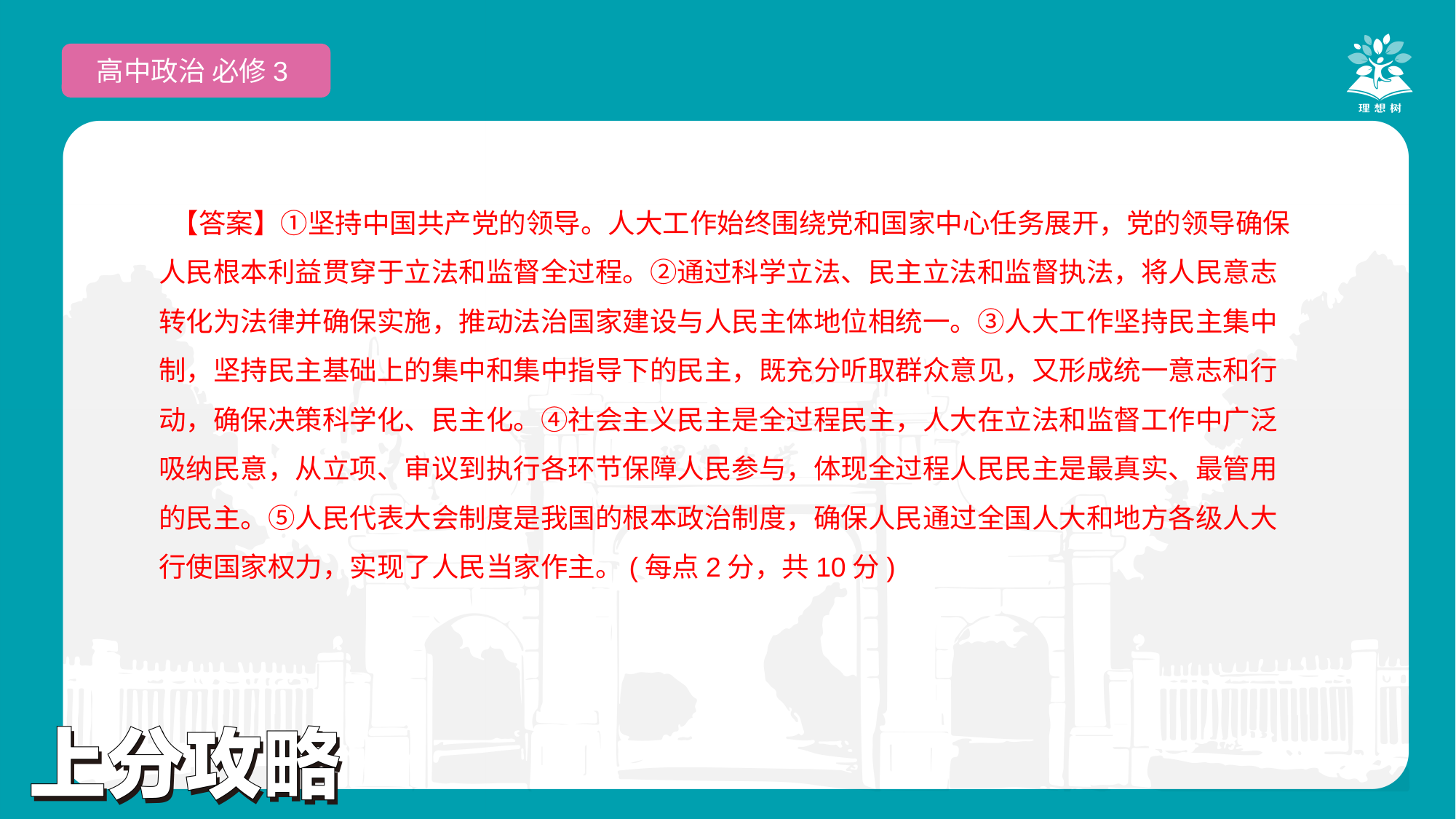

高中政治 必修3
 【答案】①坚持中国共产党的领导。人大工作始终围绕党和国家中心任务展开，党的领导确保人民根本利益贯穿于立法和监督全过程。②通过科学立法、民主立法和监督执法，将人民意志转化为法律并确保实施，推动法治国家建设与人民主体地位相统一。③人大工作坚持民主集中制，坚持民主基础上的集中和集中指导下的民主，既充分听取群众意见，又形成统一意志和行动，确保决策科学化、民主化。④社会主义民主是全过程民主，人大在立法和监督工作中广泛吸纳民意，从立项、审议到执行各环节保障人民参与，体现全过程人民民主是最真实、最管用的民主。⑤人民代表大会制度是我国的根本政治制度，确保人民通过全国人大和地方各级人大行使国家权力，实现了人民当家作主。(每点2分，共10分)